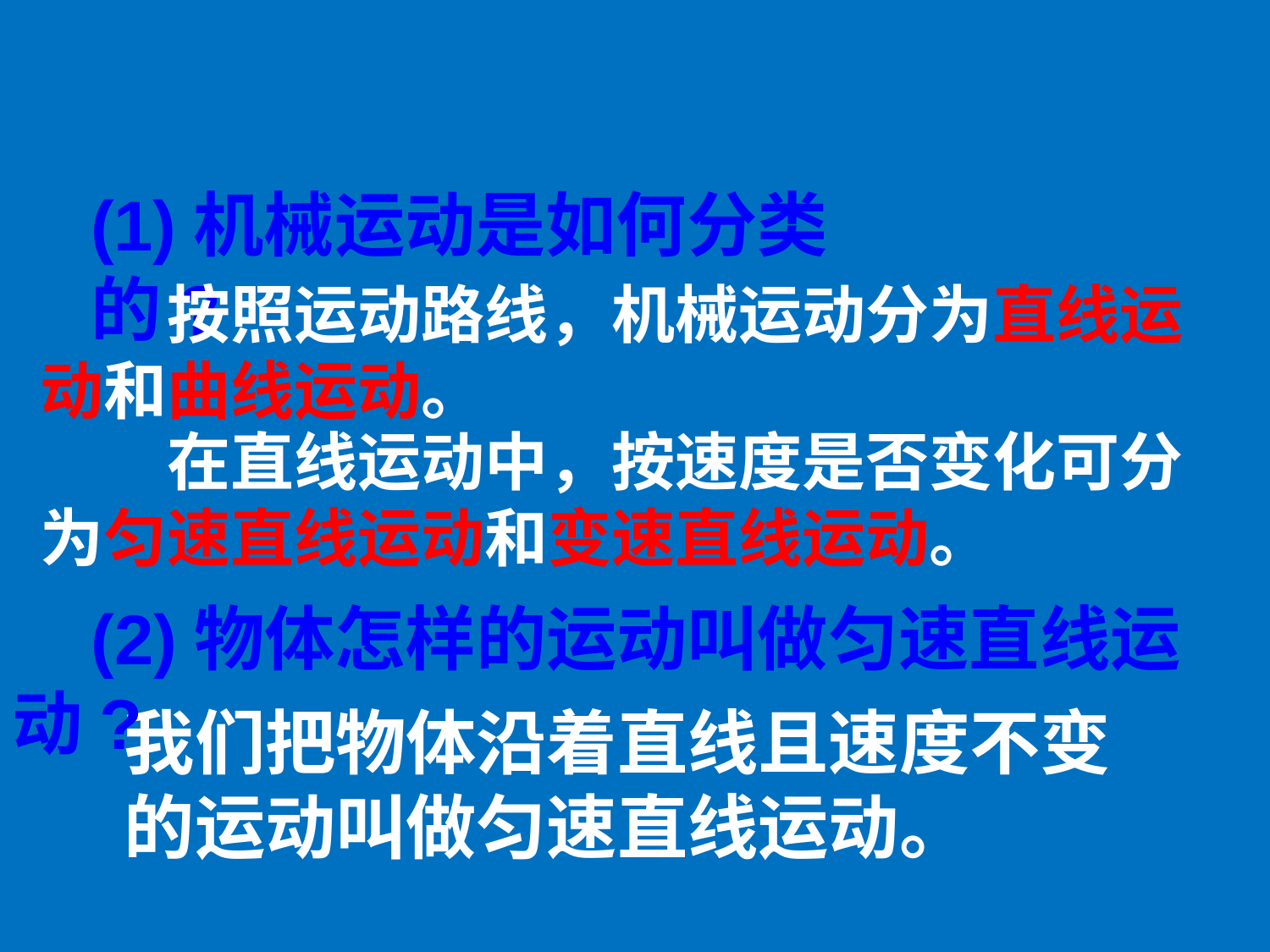

(1)机械运动是如何分类的?
　　按照运动路线，机械运动分为直线运动和曲线运动。
　　在直线运动中，按速度是否变化可分为匀速直线运动和变速直线运动。
    (2)物体怎样的运动叫做匀速直线运动?
我们把物体沿着直线且速度不变的运动叫做匀速直线运动。